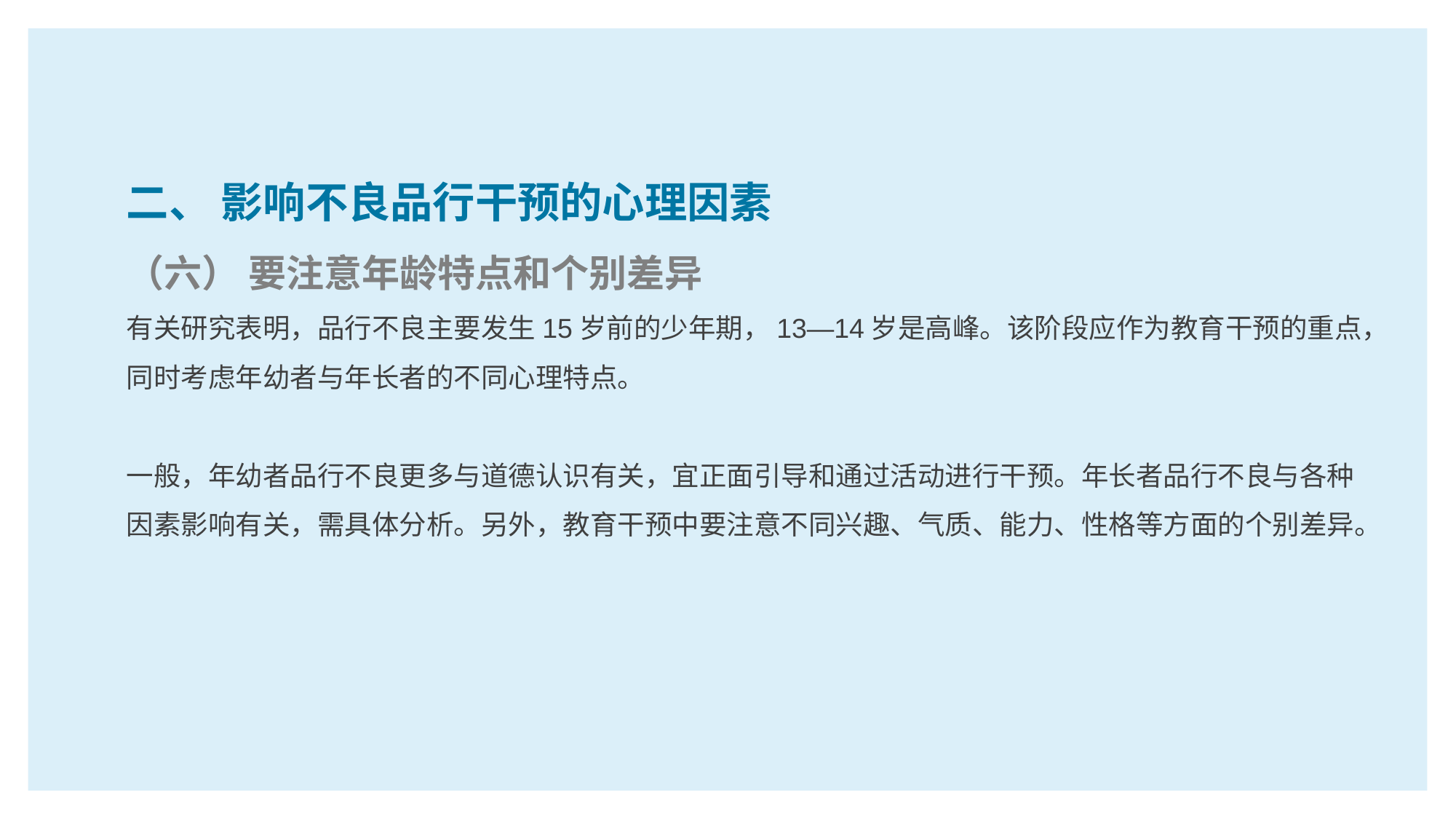

二、 影响不良品行干预的心理因素
（六） 要注意年龄特点和个别差异
有关研究表明，品行不良主要发生15岁前的少年期，13—14岁是高峰。该阶段应作为教育干预的重点，同时考虑年幼者与年长者的不同心理特点。

一般，年幼者品行不良更多与道德认识有关，宜正面引导和通过活动进行干预。年长者品行不良与各种因素影响有关，需具体分析。另外，教育干预中要注意不同兴趣、气质、能力、性格等方面的个别差异。